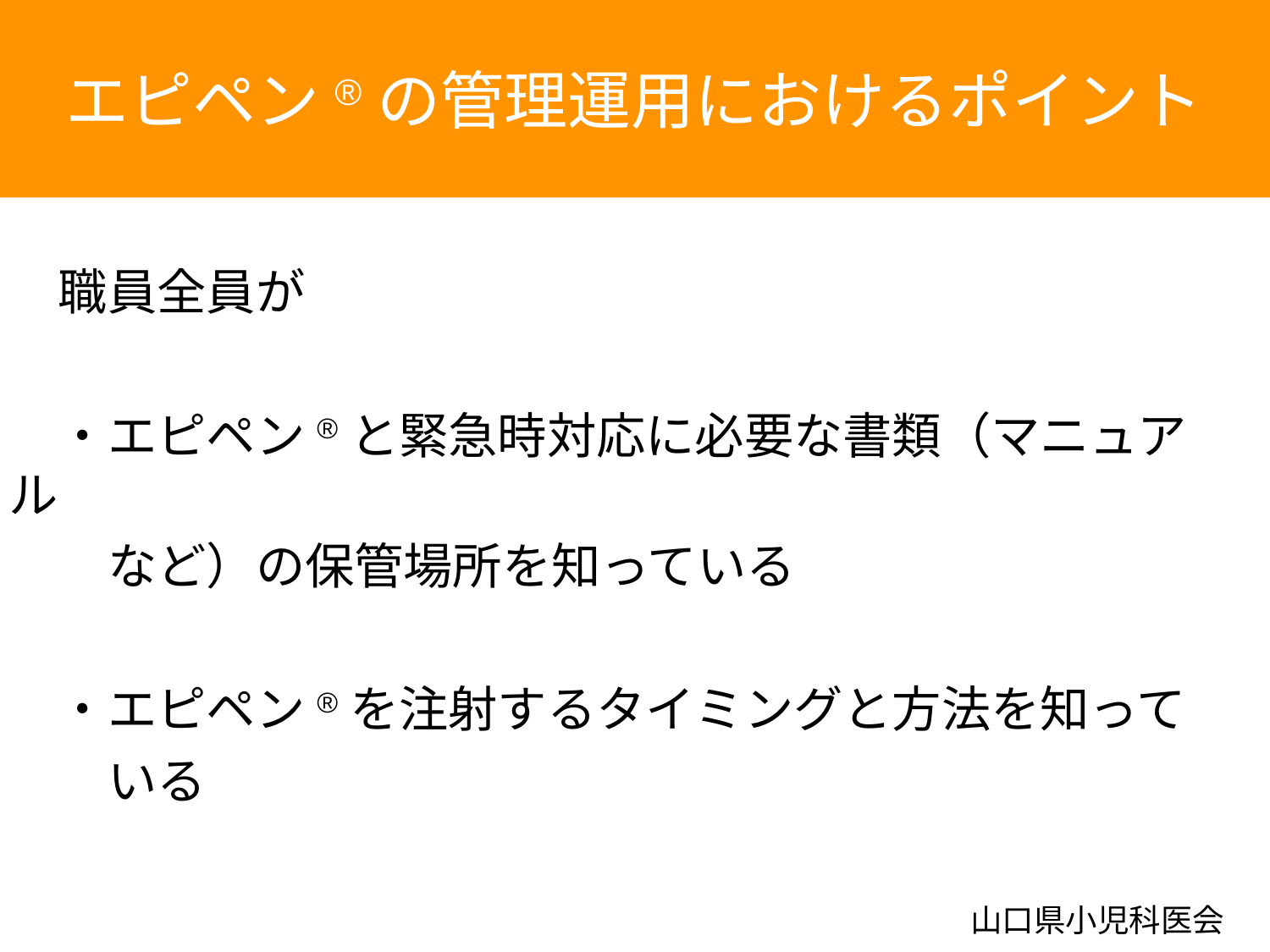

エピペン®の管理運用におけるポイント
　職員全員が

　・エピペン®と緊急時対応に必要な書類（マニュアル
　　など）の保管場所を知っている

　・エピペン®を注射するタイミングと方法を知って
　　いる
山口県小児科医会